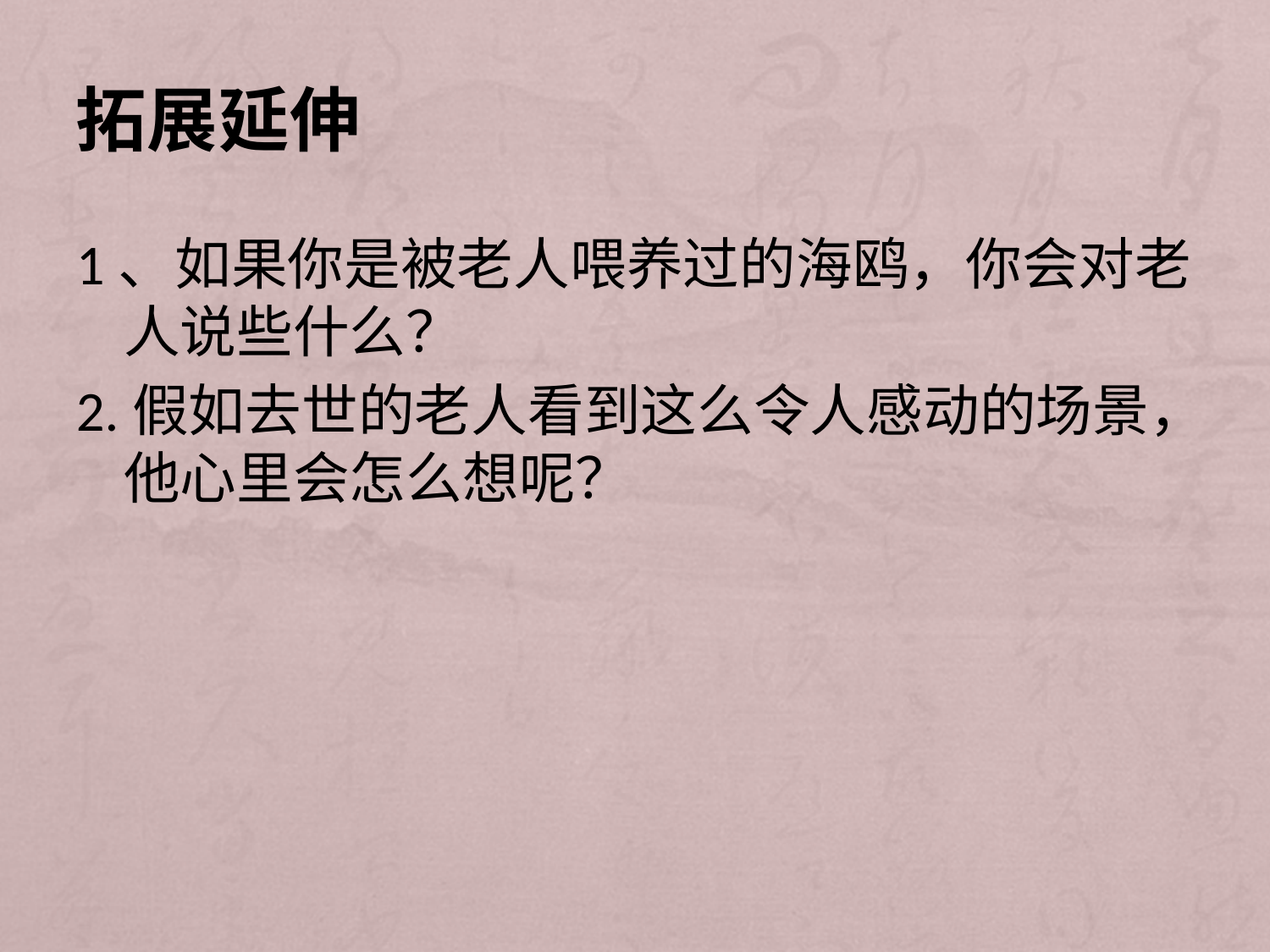

# 拓展延伸
1、如果你是被老人喂养过的海鸥，你会对老人说些什么？
2.假如去世的老人看到这么令人感动的场景，他心里会怎么想呢？